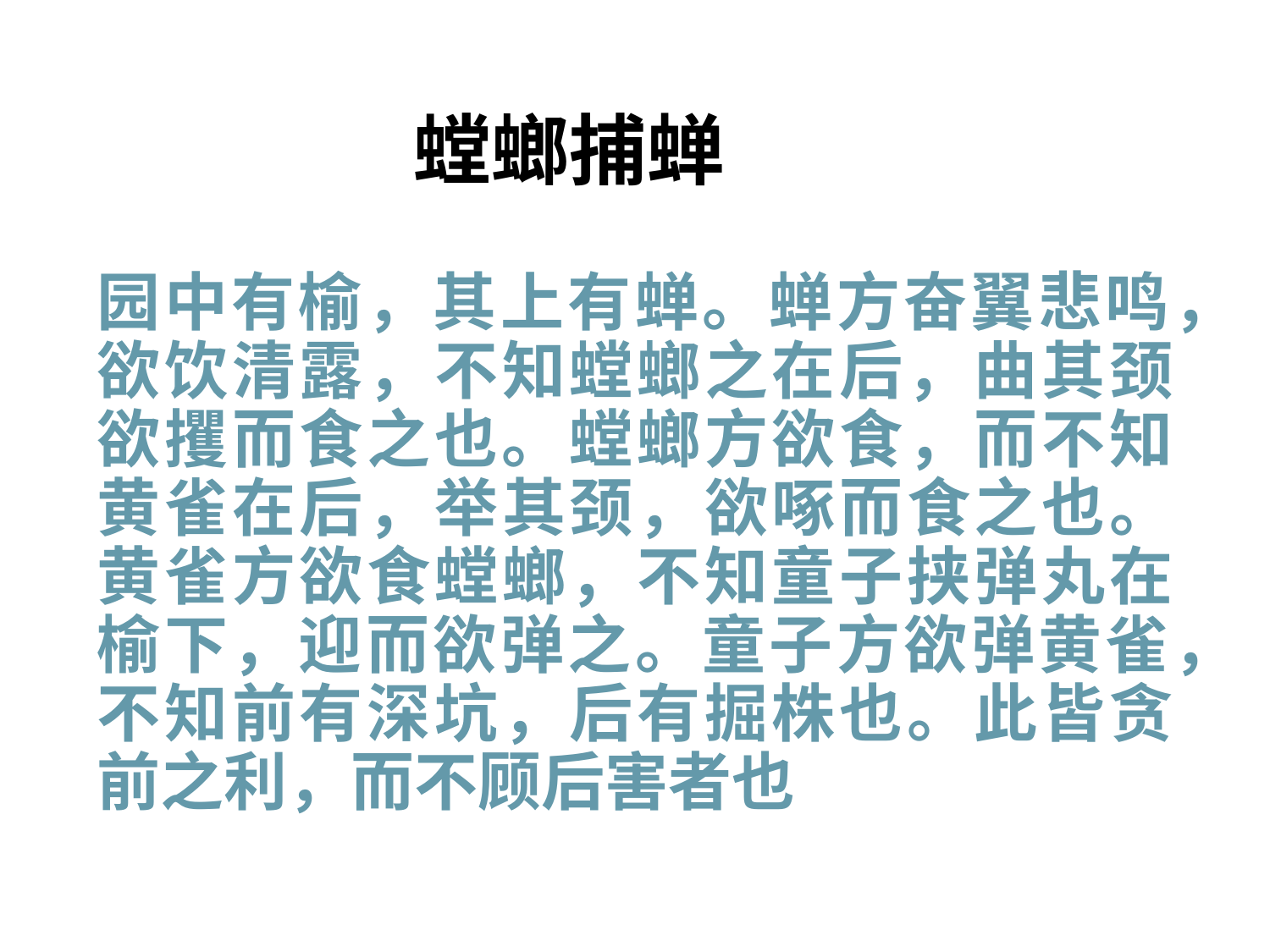

螳螂捕蝉

园中有榆，其上有蝉。蝉方奋翼悲鸣，欲饮清露，不知螳螂之在后，曲其颈欲攫而食之也。螳螂方欲食，而不知黄雀在后，举其颈，欲啄而食之也。黄雀方欲食螳螂，不知童子挟弹丸在榆下，迎而欲弹之。童子方欲弹黄雀，不知前有深坑，后有掘株也。此皆贪前之利，而不顾后害者也

#
